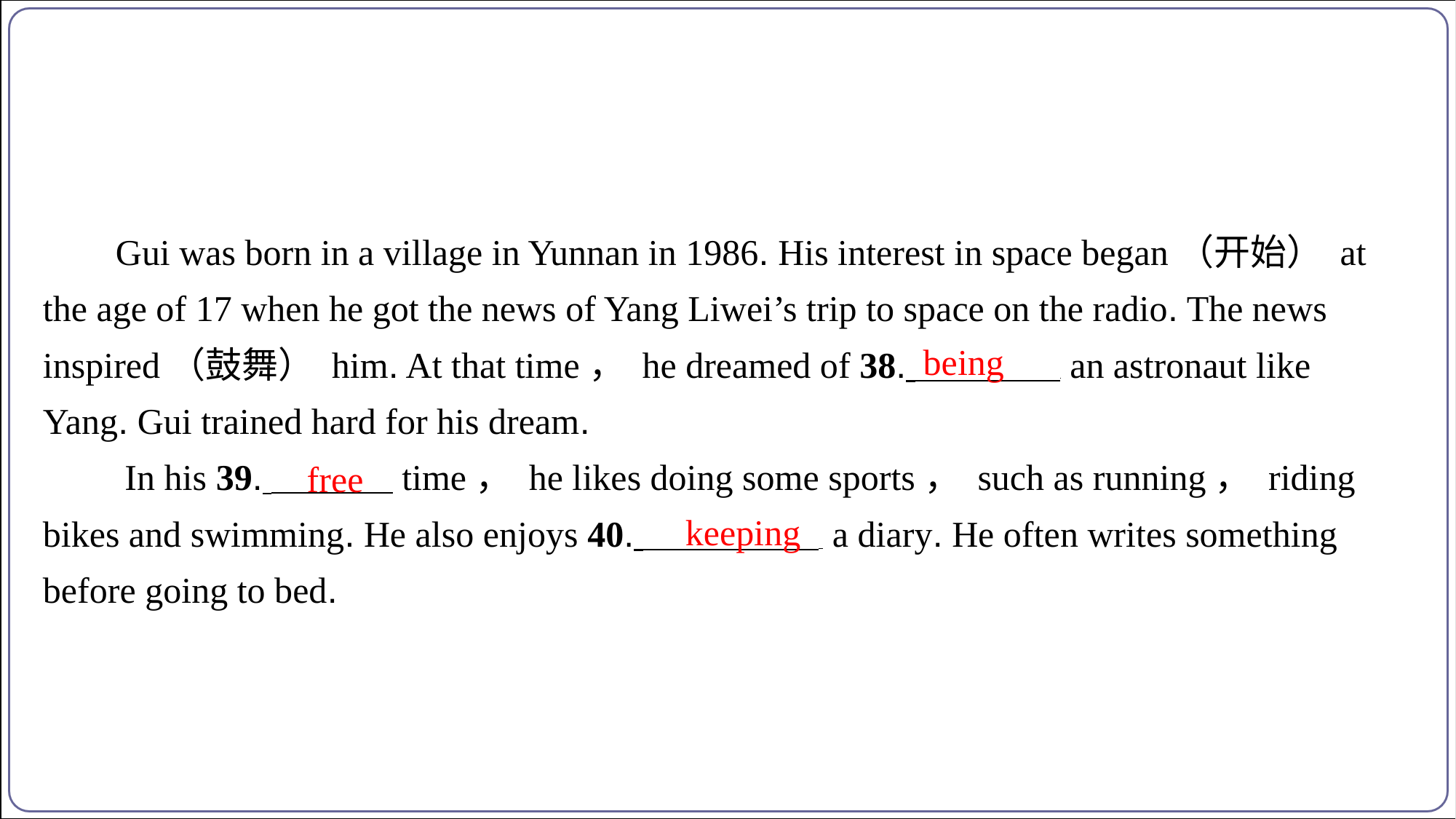

Gui was born in a village in Yunnan in 1986. His interest in space began（开始） at
the age of 17 when he got the news of Yang Liwei’s trip to space on the radio. The news
inspired（鼓舞） him. At that time， he dreamed of 38.                      an astronaut like
Yang. Gui trained hard for his dream.
 In his 39.                  time， he likes doing some sports， such as running， riding
bikes and swimming. He also enjoys 40.                          a diary. He often writes something
before going to bed.
being
free
keeping